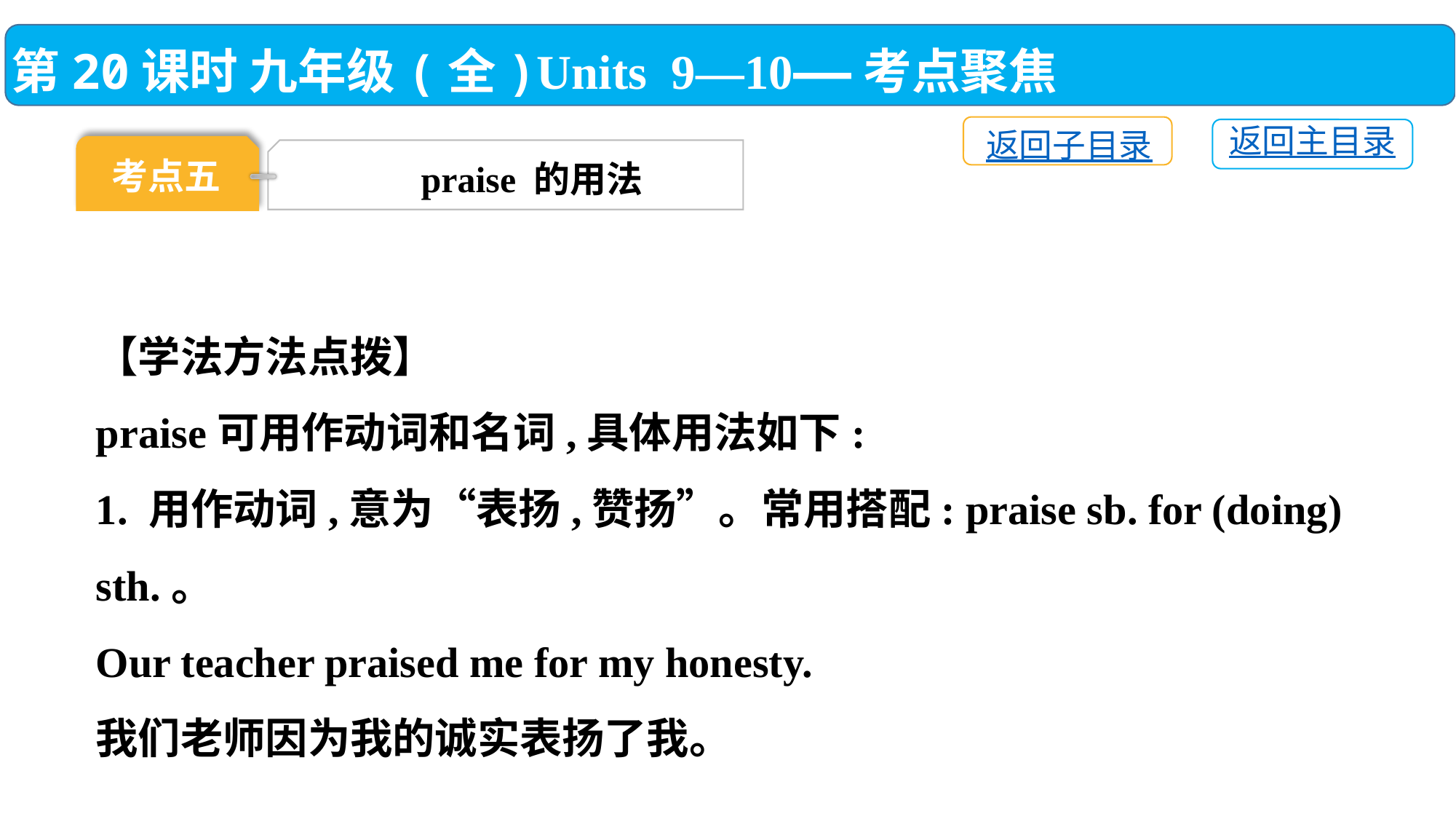

第20课时 九年级(全)Units  9—10——考点聚焦

返回子目录
返回主目录
考点五
praise 的用法

【学法方法点拨】
praise可用作动词和名词,具体用法如下:
1. 用作动词,意为“表扬,赞扬”。常用搭配: praise sb. for (doing) sth.。
Our teacher praised me for my honesty.
我们老师因为我的诚实表扬了我。